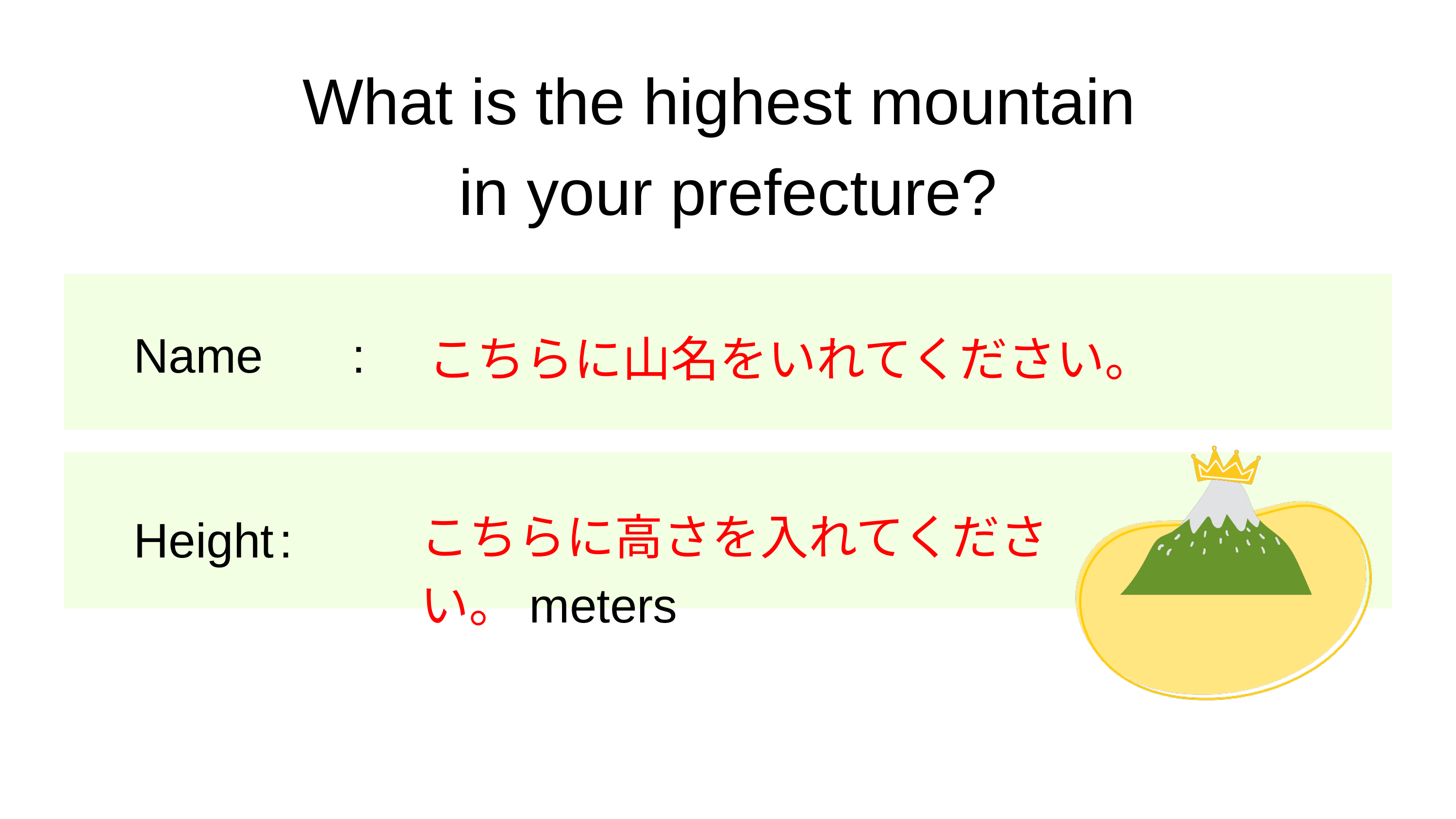

What is the highest mountain
in your prefecture?

Name		:
 こちらに山名をいれてください。

こちらに高さを入れてください。meters
Height	: